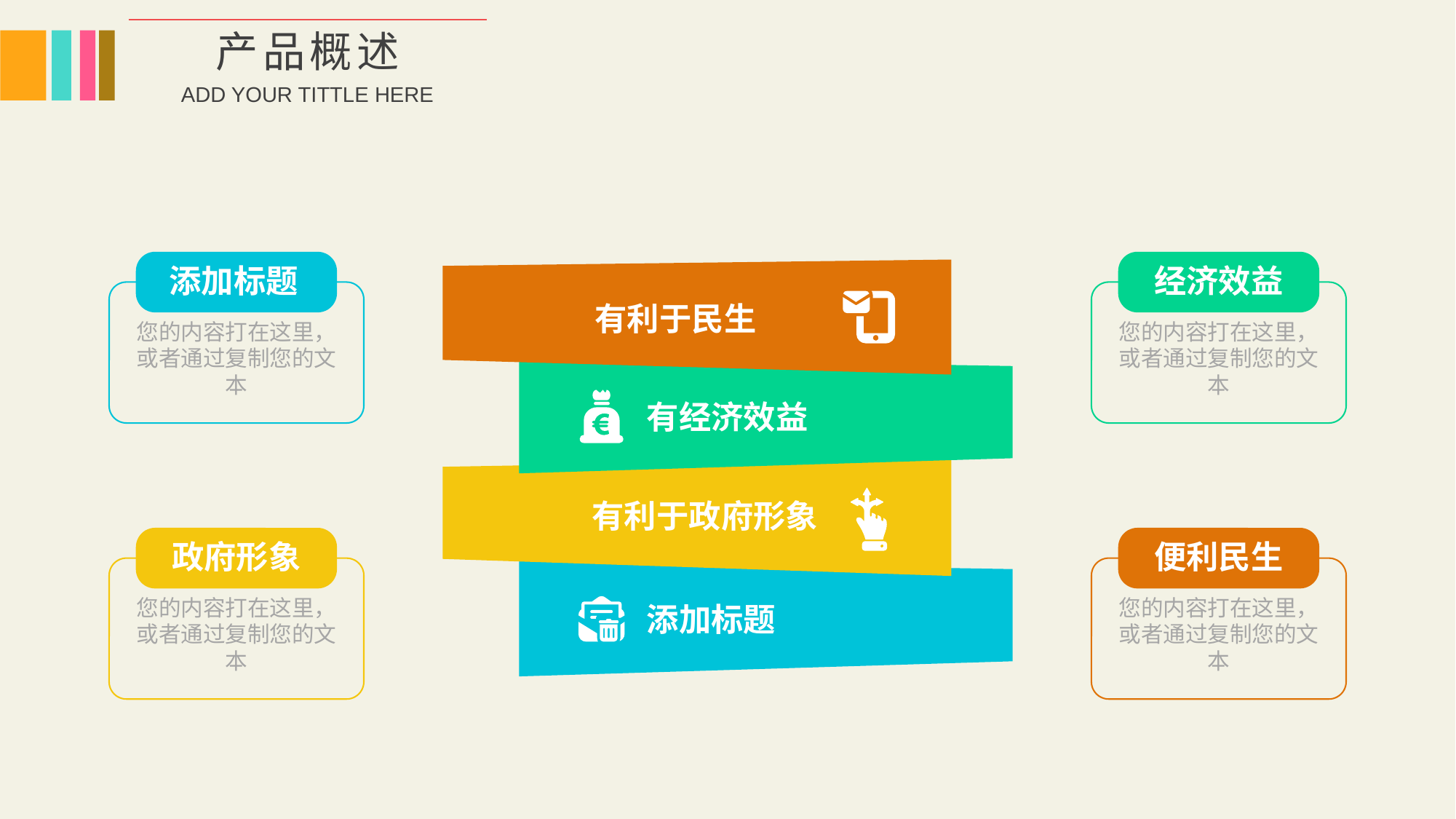

0
产品概述
ADD YOUR TITTLE HERE

添加标题
经济效益

有利于民生
您的内容打在这里，或者通过复制您的文本
您的内容打在这里，或者通过复制您的文本

有经济效益

有利于政府形象

政府形象
便利民生

您的内容打在这里，或者通过复制您的文本
您的内容打在这里，或者通过复制您的文本
添加标题